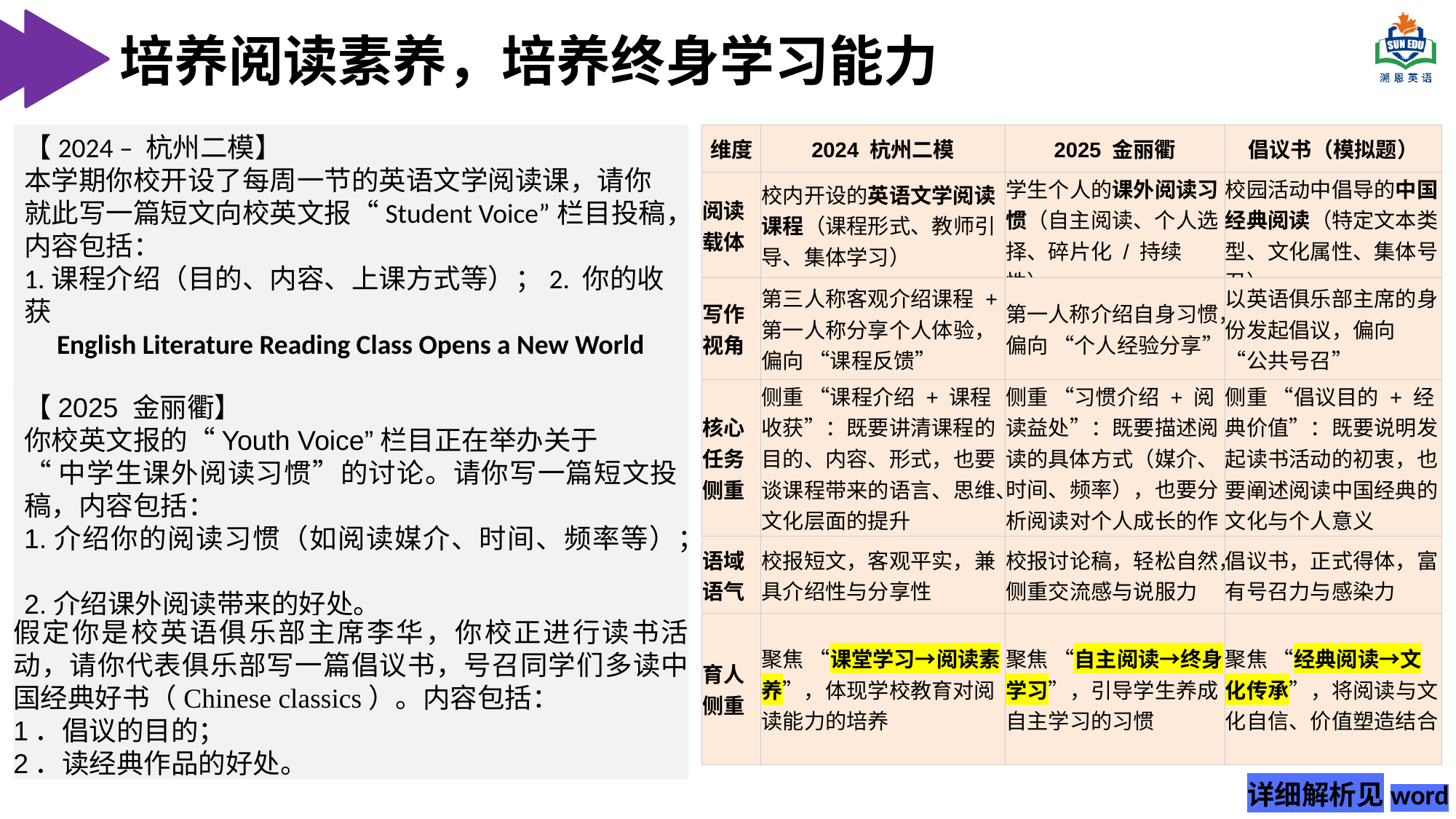

培养阅读素养，培养终身学习能力
【2024 – 杭州二模】
本学期你校开设了每周一节的英语文学阅读课，请你就此写一篇短文向校英文报“Student Voice”栏目投稿，内容包括：
1.课程介绍（目的、内容、上课方式等）；2. 你的收获
English Literature Reading Class Opens a New World
| 维度 | 2024 杭州二模 | 2025 金丽衢 | 倡议书（模拟题） |
| --- | --- | --- | --- |
| 阅读载体 | 校内开设的英语文学阅读课程（课程形式、教师引导、集体学习） | 学生个人的课外阅读习惯（自主阅读、个人选择、碎片化 / 持续性） | 校园活动中倡导的中国经典阅读（特定文本类型、文化属性、集体号召） |
| 写作视角 | 第三人称客观介绍课程 + 第一人称分享个人体验，偏向 “课程反馈” | 第一人称介绍自身习惯，偏向 “个人经验分享” | 以英语俱乐部主席的身份发起倡议，偏向 “公共号召” |
| 核心任务侧重 | 侧重 “课程介绍 + 课程收获”：既要讲清课程的目的、内容、形式，也要谈课程带来的语言、思维、文化层面的提升 | 侧重 “习惯介绍 + 阅读益处”：既要描述阅读的具体方式（媒介、时间、频率），也要分析阅读对个人成长的作用 | 侧重 “倡议目的 + 经典价值”：既要说明发起读书活动的初衷，也要阐述阅读中国经典的文化与个人意义 |
| 语域语气 | 校报短文，客观平实，兼具介绍性与分享性 | 校报讨论稿，轻松自然，侧重交流感与说服力 | 倡议书，正式得体，富有号召力与感染力 |
| 育人侧重 | 聚焦 “课堂学习→阅读素养”，体现学校教育对阅读能力的培养 | 聚焦 “自主阅读→终身学习”，引导学生养成自主学习的习惯 | 聚焦 “经典阅读→文化传承”，将阅读与文化自信、价值塑造结合 |
【2025 金丽衢】
你校英文报的“Youth Voice”栏目正在举办关于
“中学生课外阅读习惯”的讨论。请你写一篇短文投稿，内容包括：
1.介绍你的阅读习惯（如阅读媒介、时间、频率等）；
2.介绍课外阅读带来的好处。
假定你是校英语俱乐部主席李华，你校正进行读书活动，请你代表俱乐部写一篇倡议书，号召同学们多读中国经典好书（Chinese classics）。内容包括：
1．倡议的目的；
2．读经典作品的好处。
详细解析见word